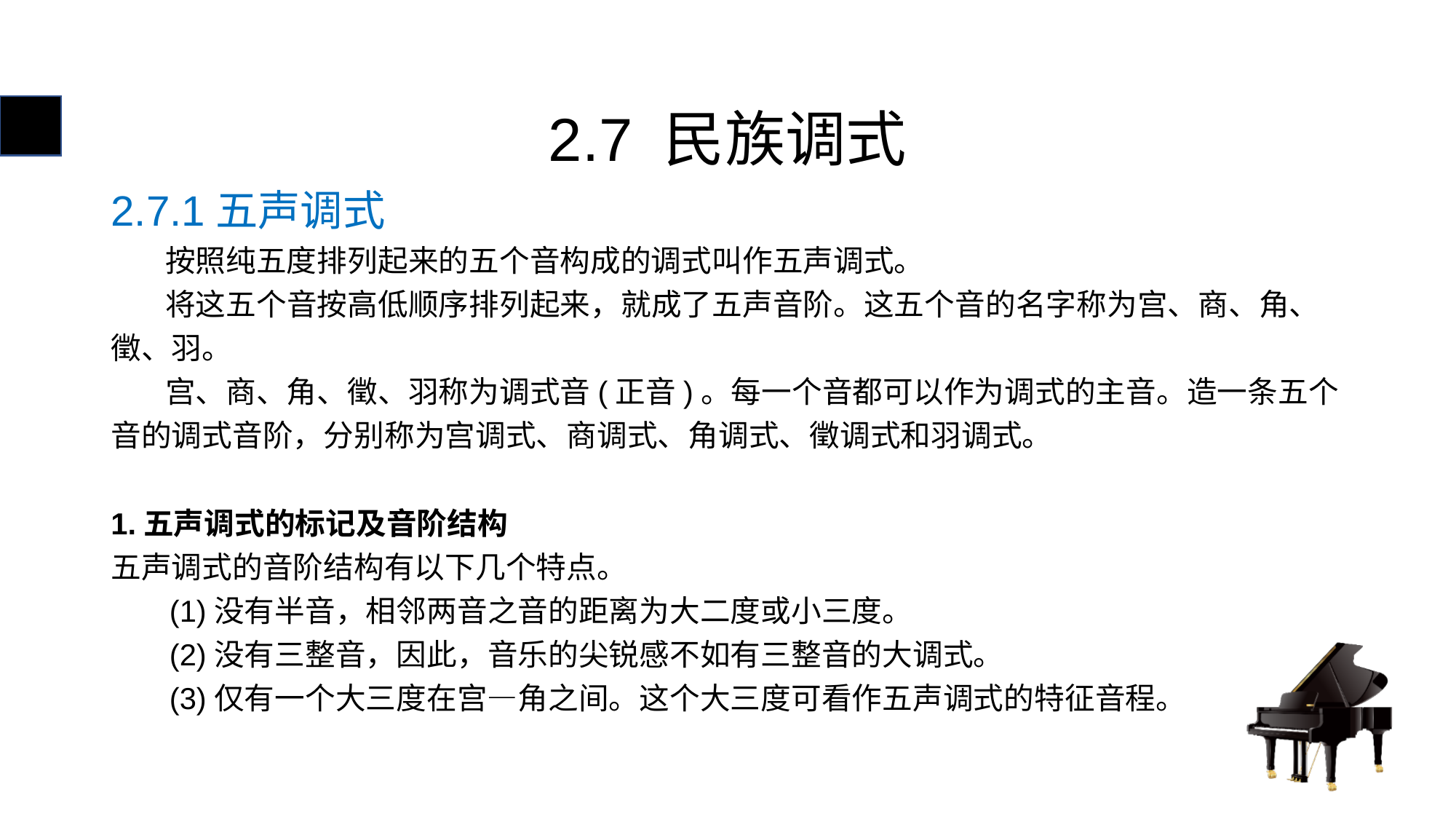

# 2.7 民族调式
2.7.1五声调式
       按照纯五度排列起来的五个音构成的调式叫作五声调式。
       将这五个音按高低顺序排列起来，就成了五声音阶。这五个音的名字称为宫、商、角、徵、羽。
       宫、商、角、徵、羽称为调式音(正音)。每一个音都可以作为调式的主音。造一条五个音的调式音阶，分别称为宫调式、商调式、角调式、徵调式和羽调式。

1.五声调式的标记及音阶结构
五声调式的音阶结构有以下几个特点。
       (1)没有半音，相邻两音之音的距离为大二度或小三度。
       (2)没有三整音，因此，音乐的尖锐感不如有三整音的大调式。
       (3)仅有一个大三度在宫—角之间。这个大三度可看作五声调式的特征音程。